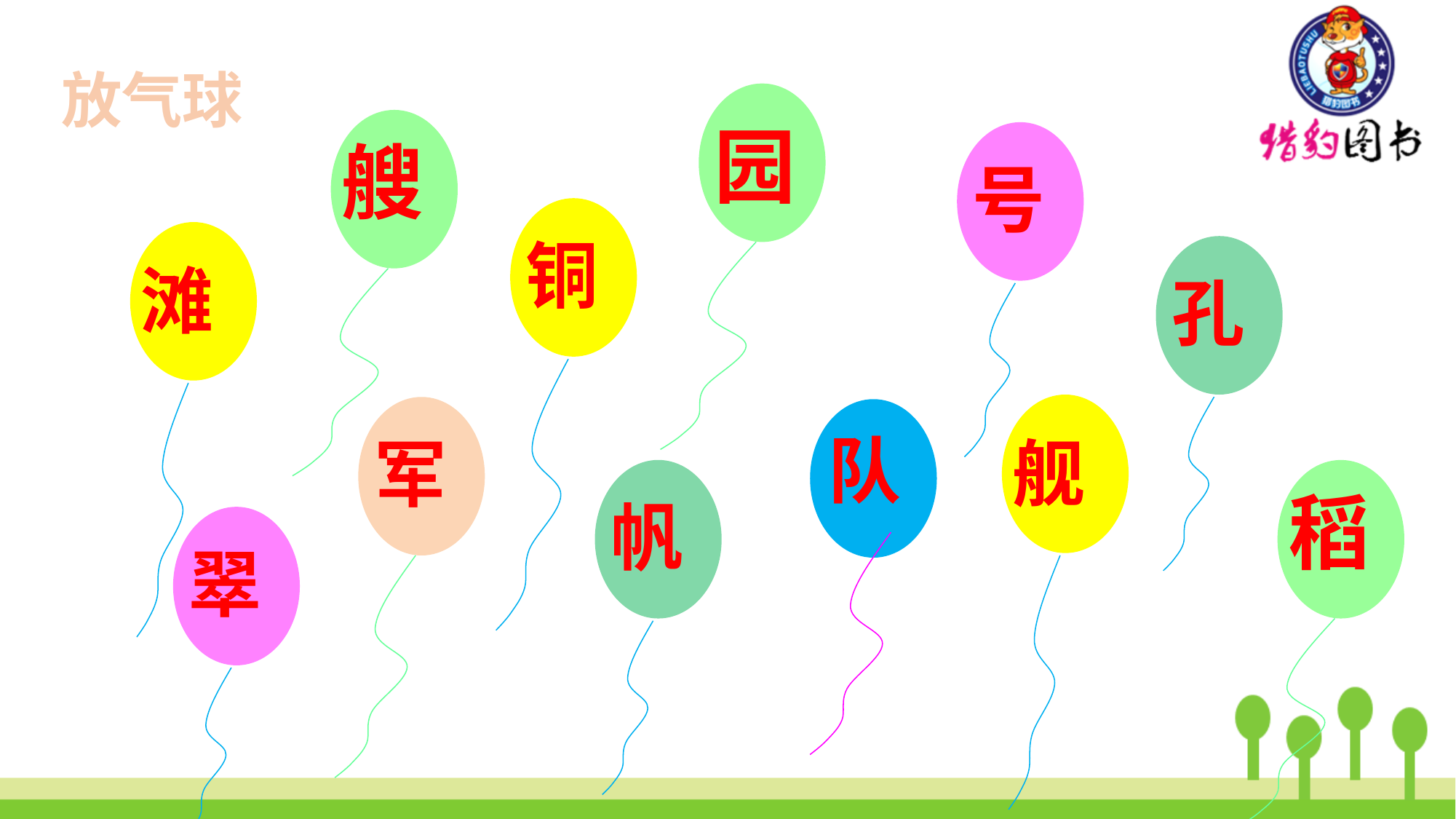

放气球

园

艘

号

铜

滩

孔

舰

军

队

帆

稻

翠